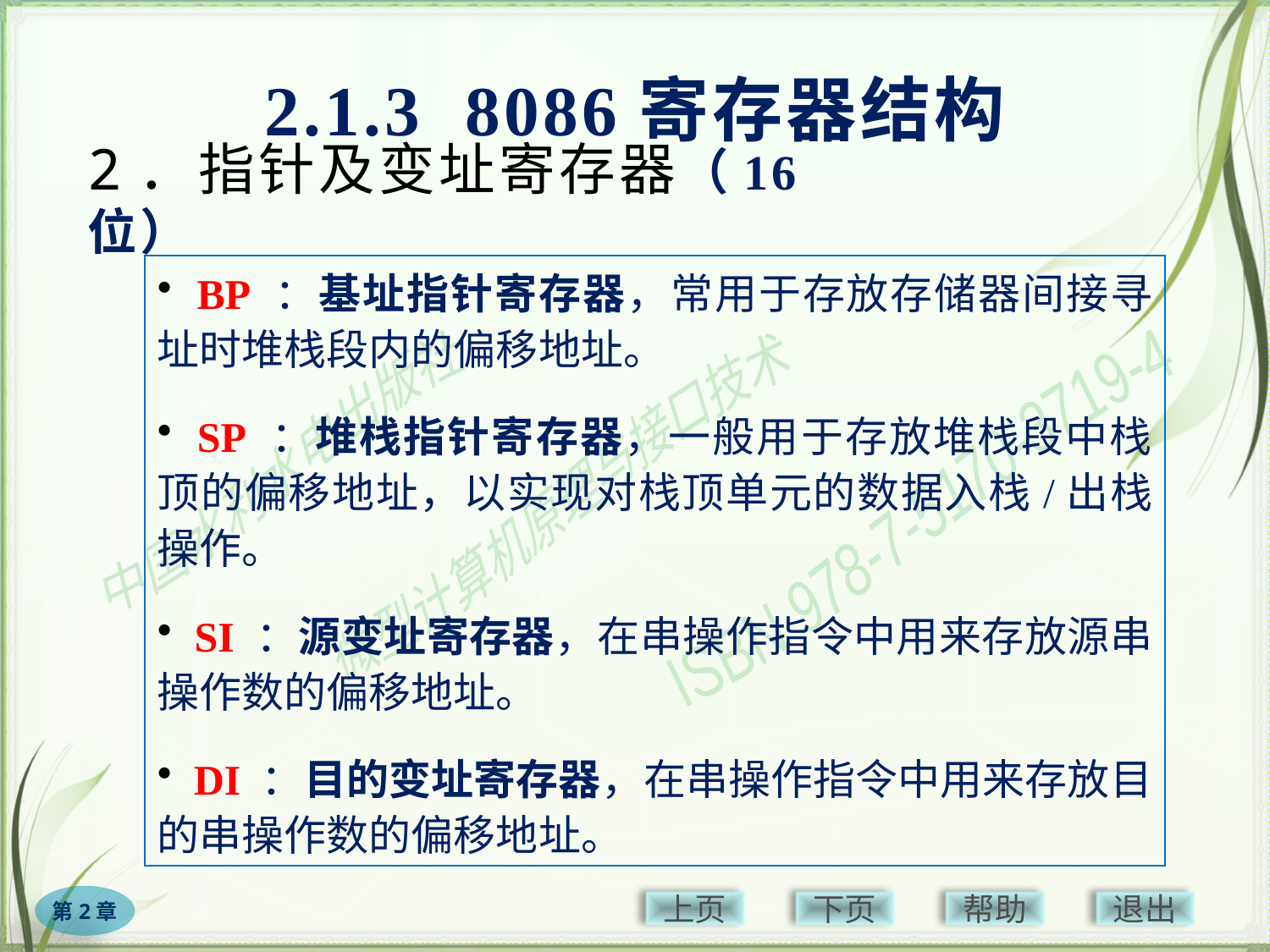

2.1.3  8086寄存器结构
# 2．指针及变址寄存器（16位）
  BP ：基址指针寄存器，常用于存放存储器间接寻址时堆栈段内的偏移地址。
  SP ：堆栈指针寄存器，一般用于存放堆栈段中栈顶的偏移地址，以实现对栈顶单元的数据入栈/出栈操作。
  SI ：源变址寄存器，在串操作指令中用来存放源串操作数的偏移地址。
  DI ：目的变址寄存器，在串操作指令中用来存放目的串操作数的偏移地址。